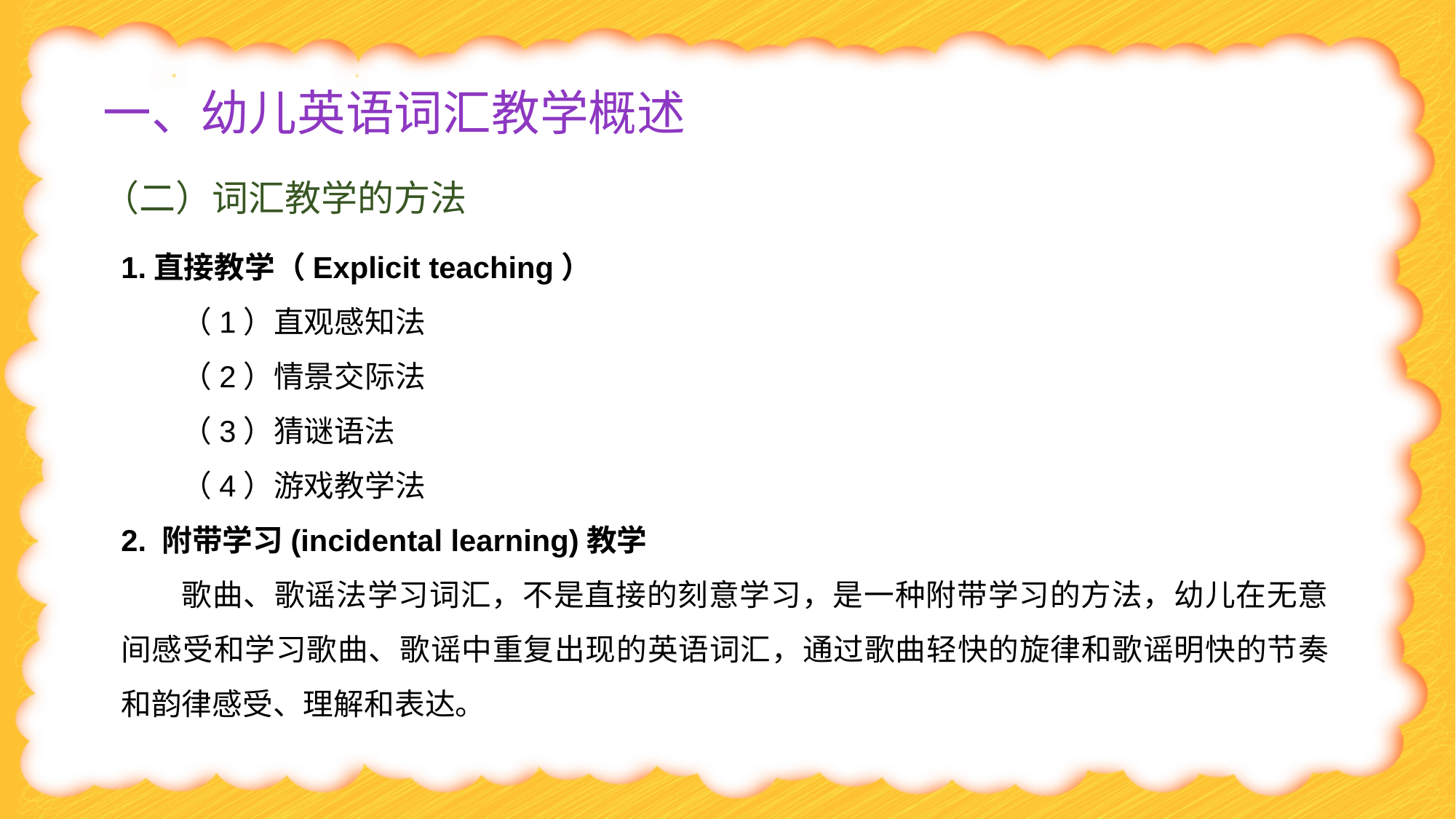

# 一、幼儿英语词汇教学概述
（二）词汇教学的方法
1.直接教学（Explicit teaching）
（1）直观感知法
（2）情景交际法
（3）猜谜语法
（4）游戏教学法
2. 附带学习(incidental learning)教学
歌曲、歌谣法学习词汇，不是直接的刻意学习，是一种附带学习的方法，幼儿在无意间感受和学习歌曲、歌谣中重复出现的英语词汇，通过歌曲轻快的旋律和歌谣明快的节奏和韵律感受、理解和表达。